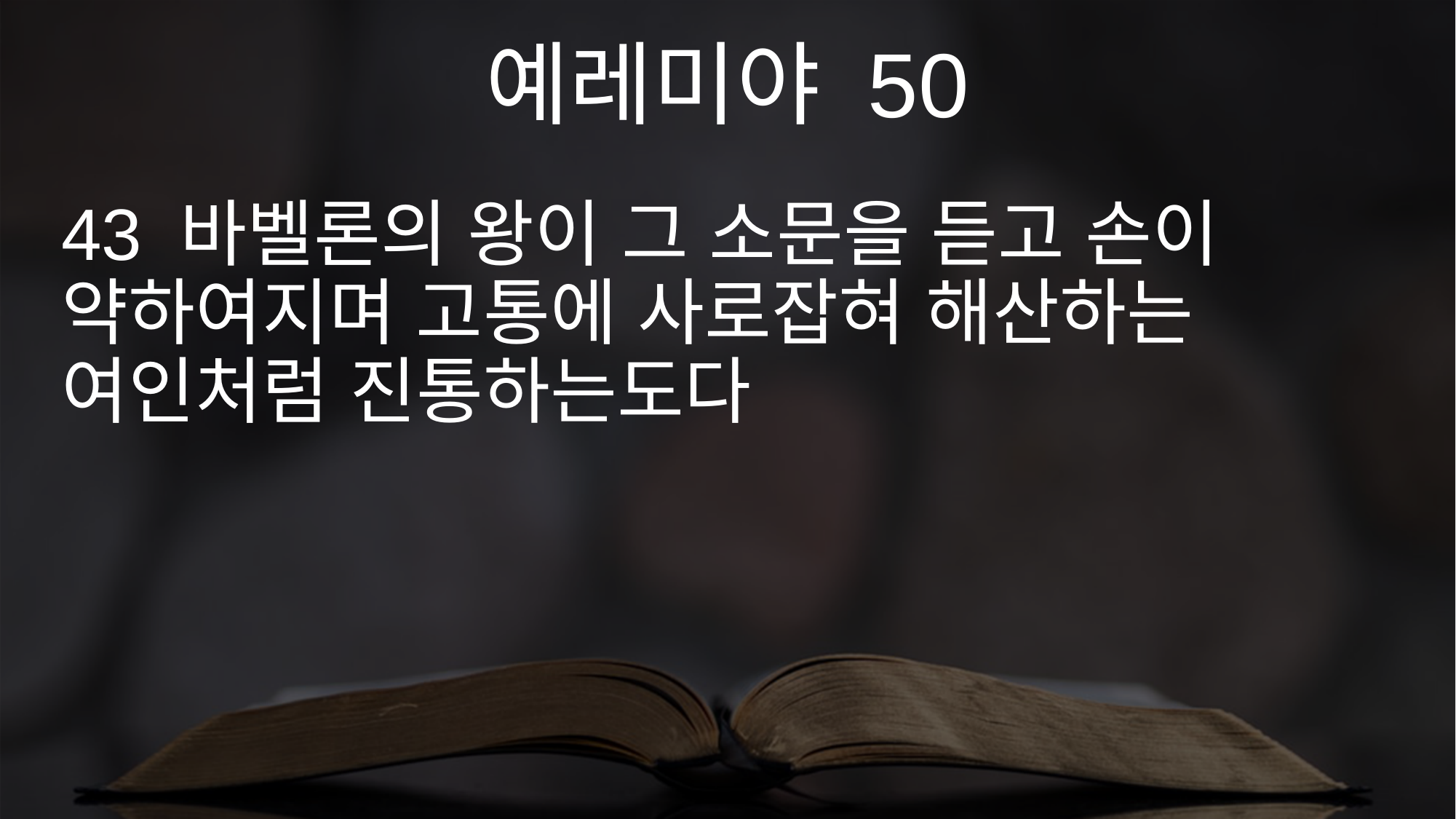

예레미야 50
43 바벨론의 왕이 그 소문을 듣고 손이 약하여지며 고통에 사로잡혀 해산하는 여인처럼 진통하는도다